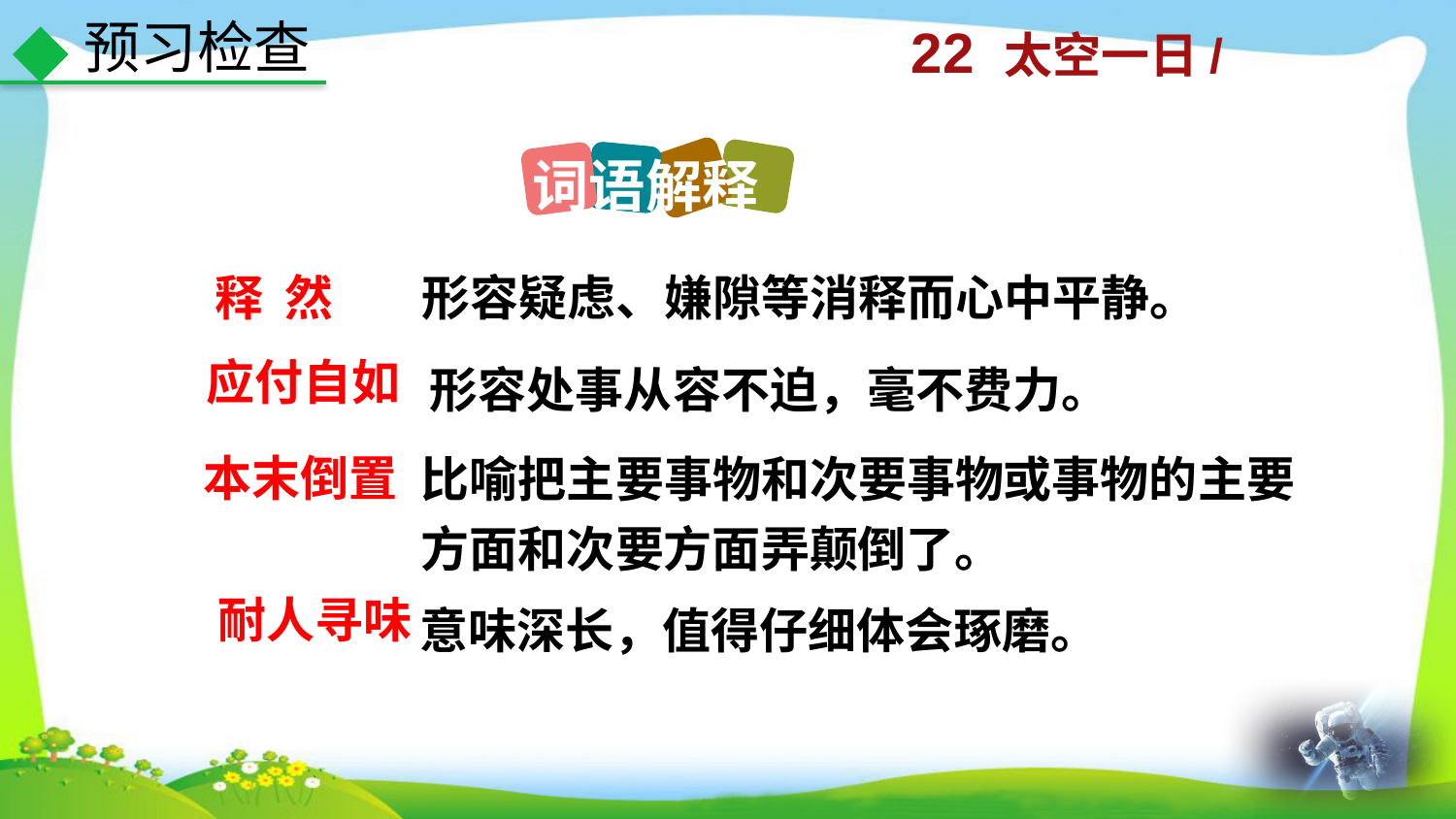

预习检查

词语解释

释  然
形容疑虑、嫌隙等消释而心中平静。
形容处事从容不迫，毫不费力。
应付自如
比喻把主要事物和次要事物或事物的主要方面和次要方面弄颠倒了。
本末倒置
意味深长，值得仔细体会琢磨。
耐人寻味